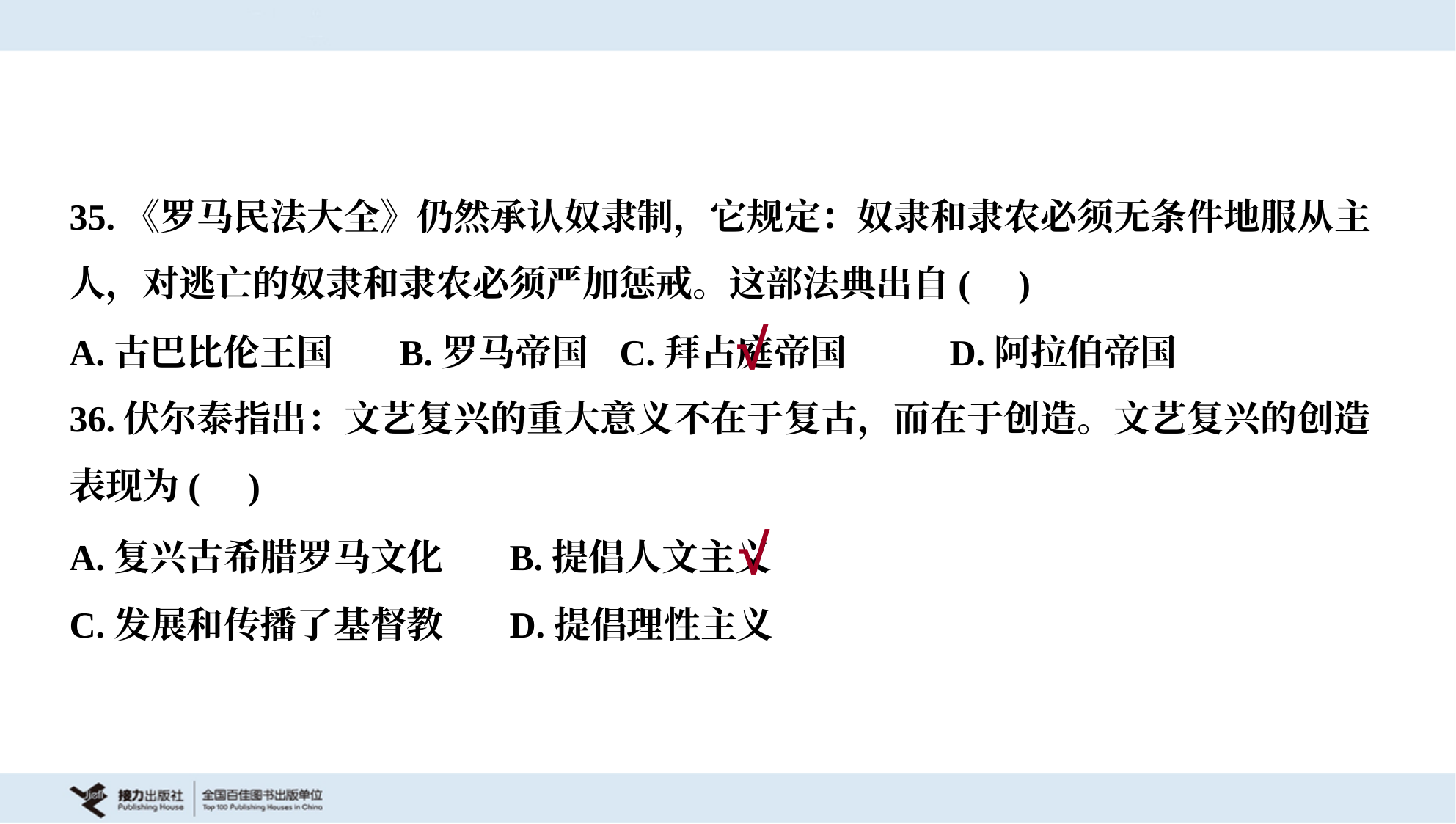

35.《罗马民法大全》仍然承认奴隶制，它规定：奴隶和隶农必须无条件地服从主
人，对逃亡的奴隶和隶农必须严加惩戒。这部法典出自(     )
A.古巴比伦王国	B.罗马帝国	C.拜占庭帝国	D.阿拉伯帝国
√
36.伏尔泰指出：文艺复兴的重大意义不在于复古，而在于创造。文艺复兴的创造
表现为(     )
A.复兴古希腊罗马文化	B.提倡人文主义
C.发展和传播了基督教	D.提倡理性主义
√